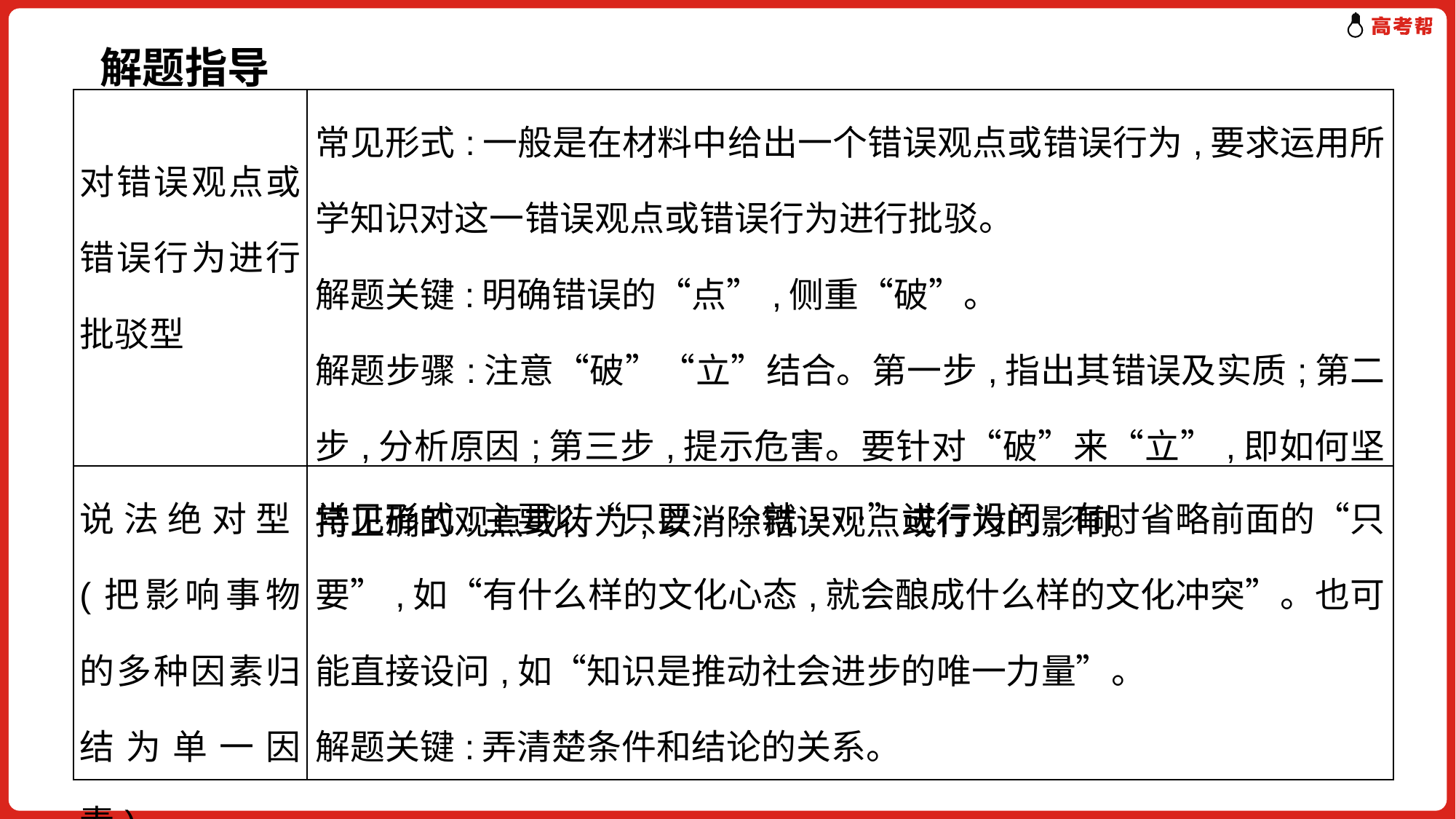

解题指导
| 对错误观点或错误行为进行批驳型 | 常见形式:一般是在材料中给出一个错误观点或错误行为,要求运用所学知识对这一错误观点或错误行为进行批驳。 解题关键:明确错误的“点”,侧重“破”。 解题步骤:注意“破”“立”结合。第一步,指出其错误及实质;第二步,分析原因;第三步,提示危害。要针对“破”来“立”,即如何坚持正确的观点或行为,以消除错误观点或行为的影响。 |
| --- | --- |
| 说法绝对型(把影响事物的多种因素归结为单一因素) | 常见形式:主要以“只要……就……”进行设问,有时省略前面的“只要”,如“有什么样的文化心态,就会酿成什么样的文化冲突”。也可能直接设问,如“知识是推动社会进步的唯一力量”。 解题关键:弄清楚条件和结论的关系。 |